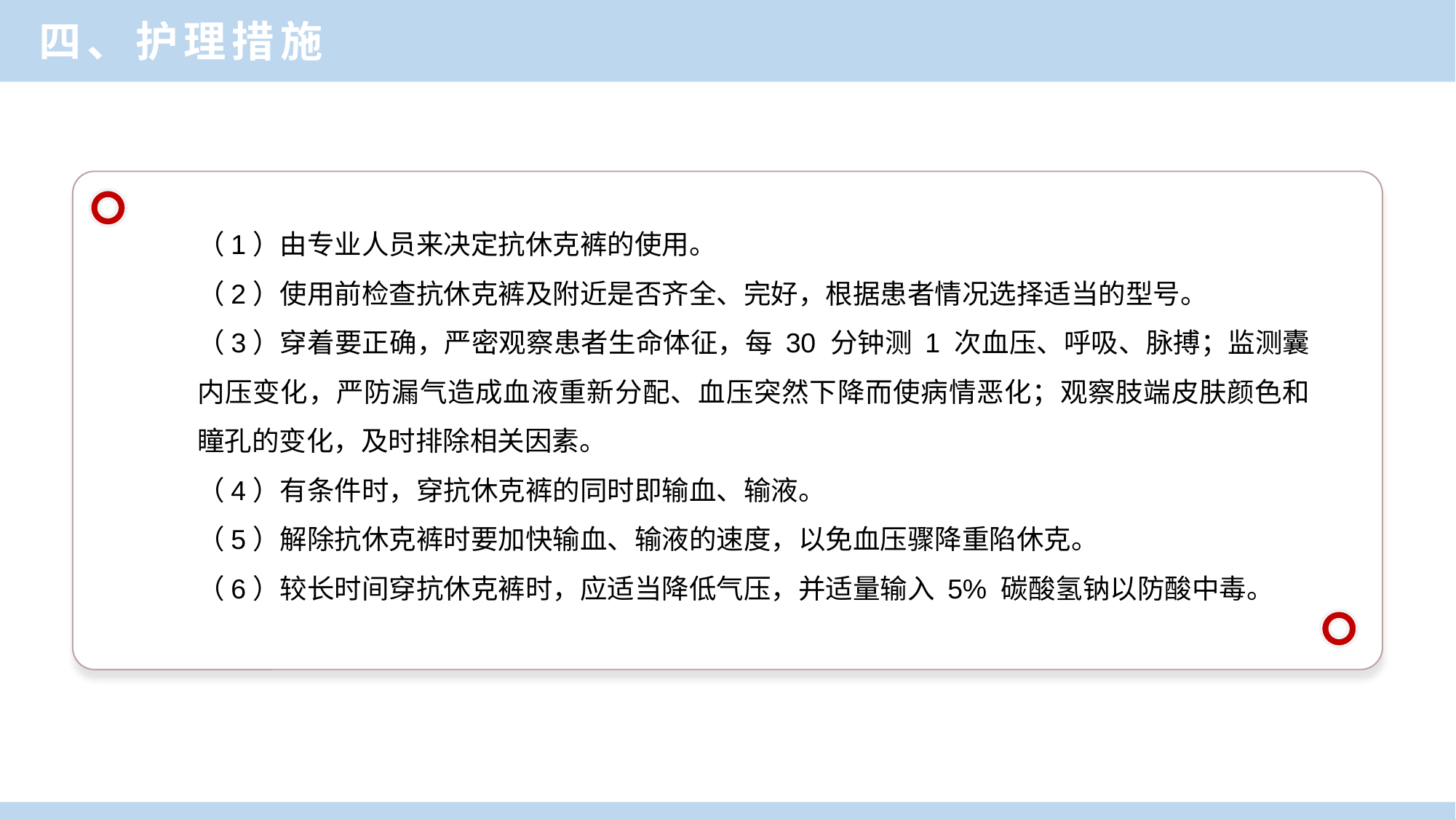

四、护理措施

（1）由专业人员来决定抗休克裤的使用。
（2）使用前检查抗休克裤及附近是否齐全、完好，根据患者情况选择适当的型号。
（3）穿着要正确，严密观察患者生命体征，每 30 分钟测 1 次血压、呼吸、脉搏；监测囊内压变化，严防漏气造成血液重新分配、血压突然下降而使病情恶化；观察肢端皮肤颜色和瞳孔的变化，及时排除相关因素。
（4）有条件时，穿抗休克裤的同时即输血、输液。
（5）解除抗休克裤时要加快输血、输液的速度，以免血压骤降重陷休克。
（6）较长时间穿抗休克裤时，应适当降低气压，并适量输入 5% 碳酸氢钠以防酸中毒。